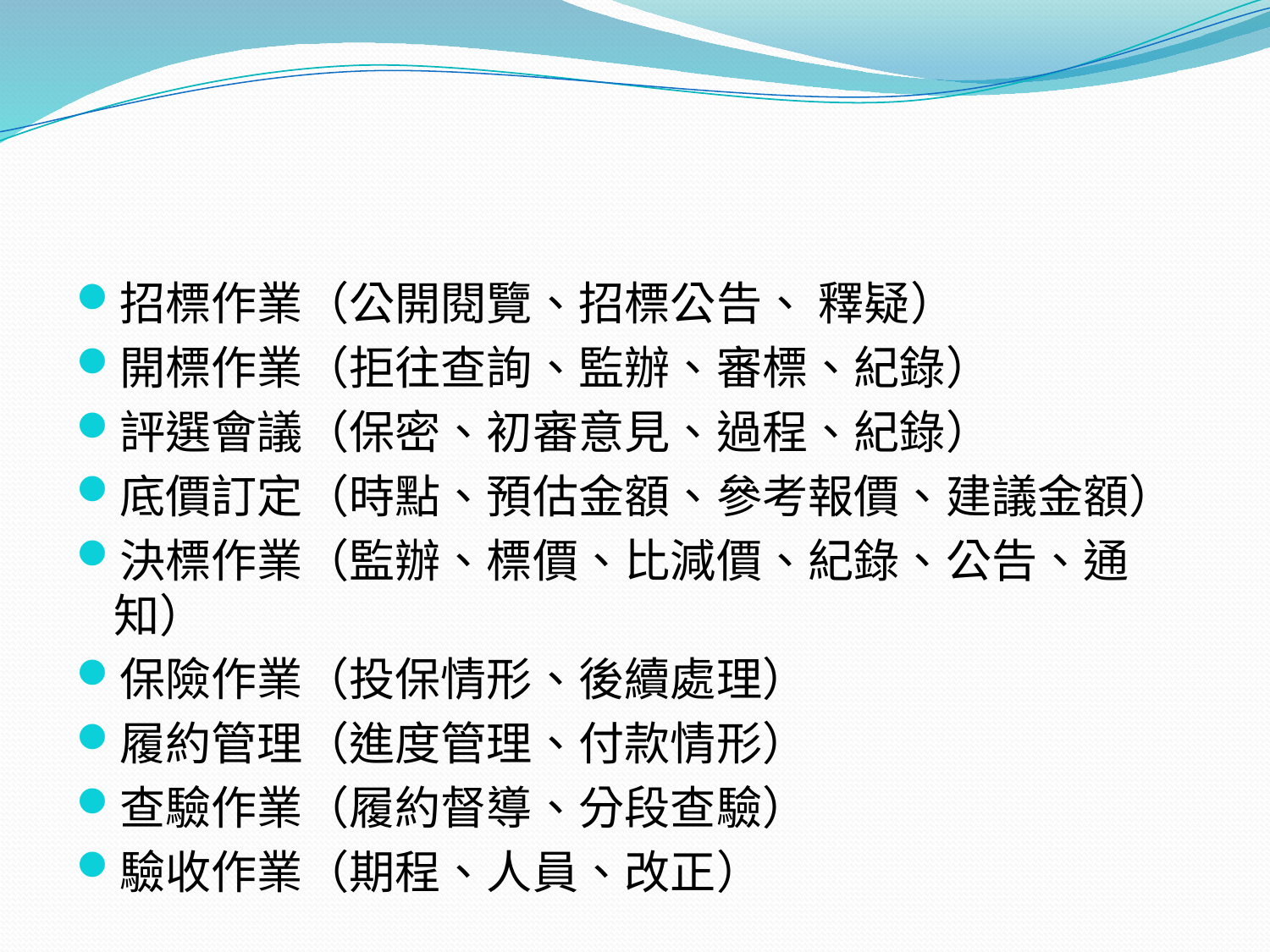

#
招標作業（公開閱覽、招標公告、 釋疑）
開標作業（拒往查詢、監辦、審標、紀錄）
評選會議（保密、初審意見、過程、紀錄）
底價訂定（時點、預估金額、參考報價、建議金額）
決標作業（監辦、標價、比減價、紀錄、公告、通知）
保險作業（投保情形、後續處理）
履約管理（進度管理、付款情形）
查驗作業（履約督導、分段查驗）
驗收作業（期程、人員、改正）